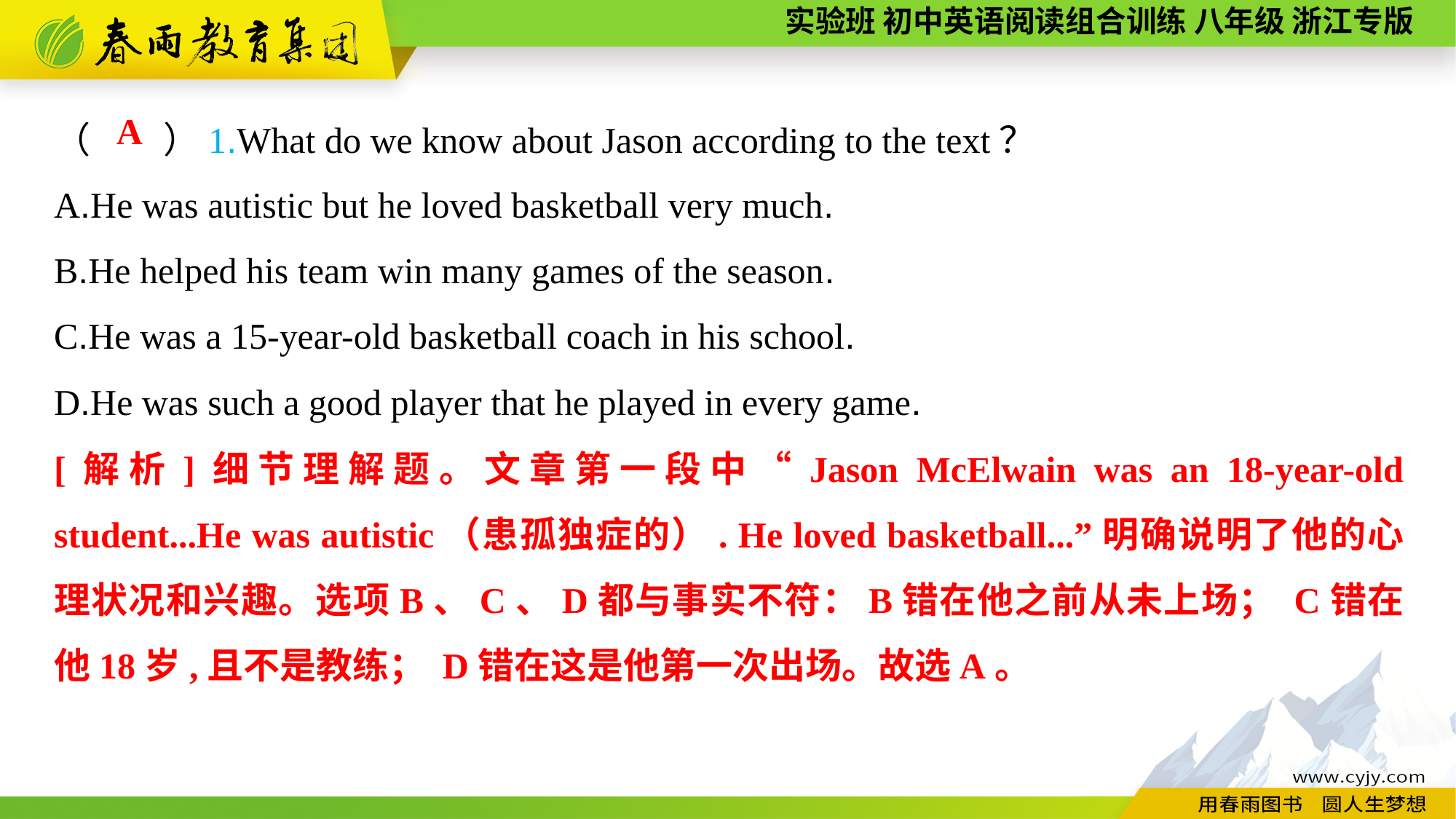

（　　）1.What do we know about Jason according to the text？
A.He was autistic but he loved basketball very much.
B.He helped his team win many games of the season.
C.He was a 15-year-old basketball coach in his school.
D.He was such a good player that he played in every game.
A
[解析]细节理解题。文章第一段中“Jason McElwain was an 18-year-old student...He was autistic（患孤独症的）. He loved basketball...”明确说明了他的心理状况和兴趣。选项B、C、D都与事实不符：B错在他之前从未上场； C错在他18岁,且不是教练； D错在这是他第一次出场。故选A。